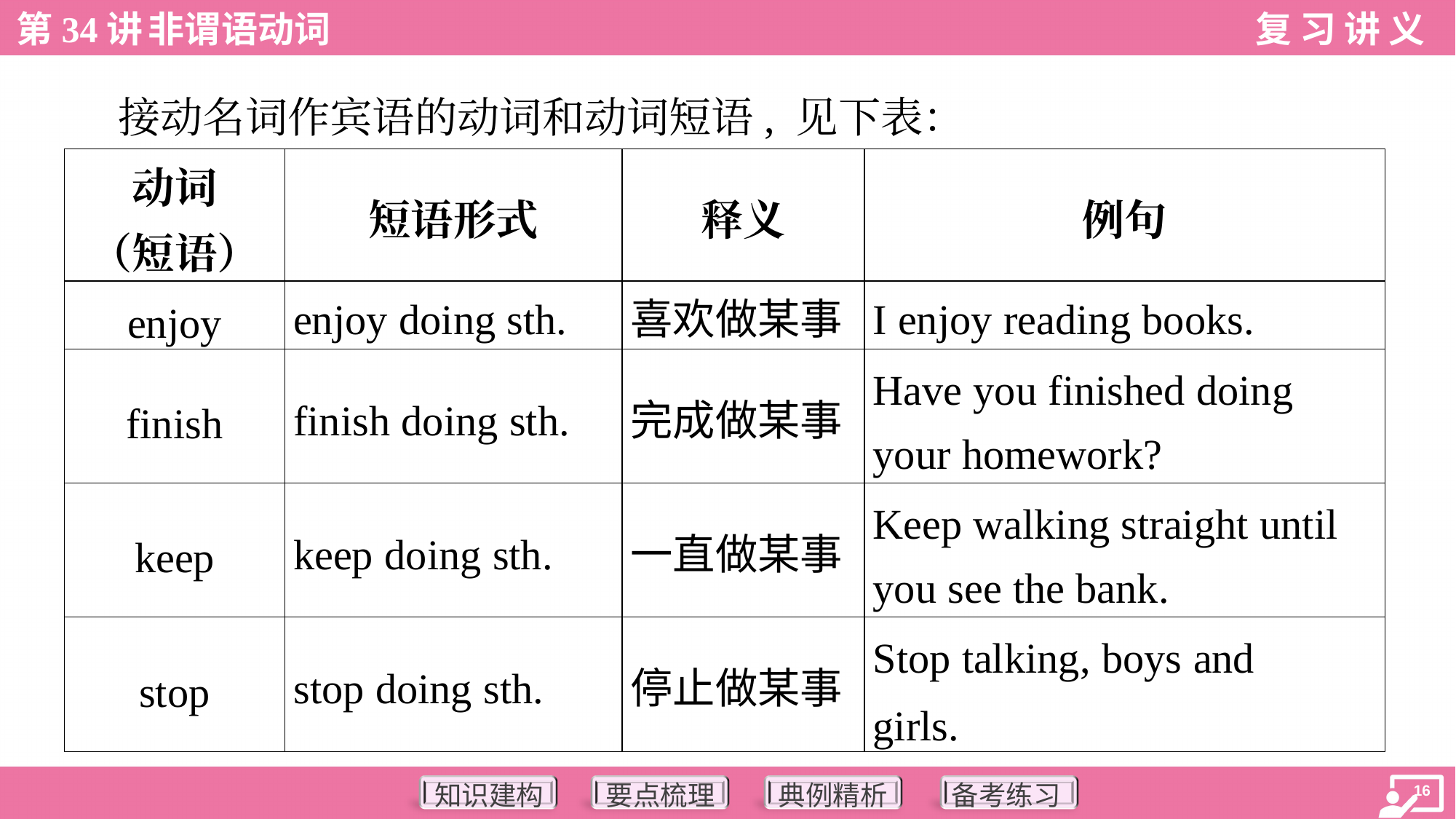

接动名词作宾语的动词和动词短语, 见下表：
| 动词 （短语） | 短语形式 | 释义 | 例句 |
| --- | --- | --- | --- |
| enjoy | enjoy doing sth. | 喜欢做某事 | I enjoy reading books. |
| finish | finish doing sth. | 完成做某事 | Have you finished doing your homework? |
| keep | keep doing sth. | 一直做某事 | Keep walking straight until you see the bank. |
| stop | stop doing sth. | 停止做某事 | Stop talking, boys and girls. |